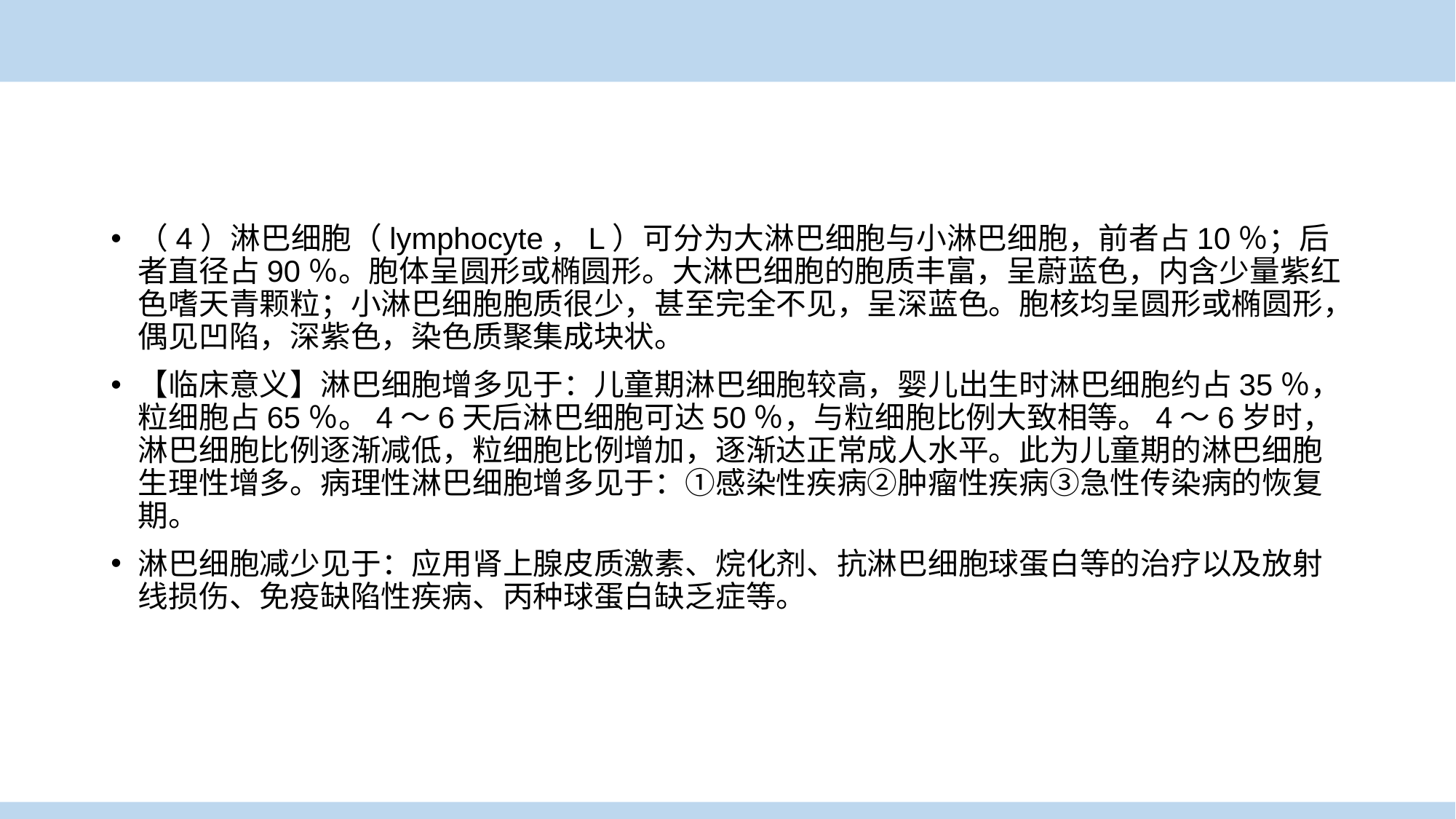

（4）淋巴细胞（lymphocyte，L）可分为大淋巴细胞与小淋巴细胞，前者占10％；后者直径占90％。胞体呈圆形或椭圆形。大淋巴细胞的胞质丰富，呈蔚蓝色，内含少量紫红色嗜天青颗粒；小淋巴细胞胞质很少，甚至完全不见，呈深蓝色。胞核均呈圆形或椭圆形，偶见凹陷，深紫色，染色质聚集成块状。
【临床意义】淋巴细胞增多见于：儿童期淋巴细胞较高，婴儿出生时淋巴细胞约占35％，粒细胞占65％。4～6天后淋巴细胞可达50％，与粒细胞比例大致相等。4～6岁时，淋巴细胞比例逐渐减低，粒细胞比例增加，逐渐达正常成人水平。此为儿童期的淋巴细胞生理性增多。病理性淋巴细胞增多见于：①感染性疾病②肿瘤性疾病③急性传染病的恢复期。
淋巴细胞减少见于：应用肾上腺皮质激素、烷化剂、抗淋巴细胞球蛋白等的治疗以及放射线损伤、免疫缺陷性疾病、丙种球蛋白缺乏症等。